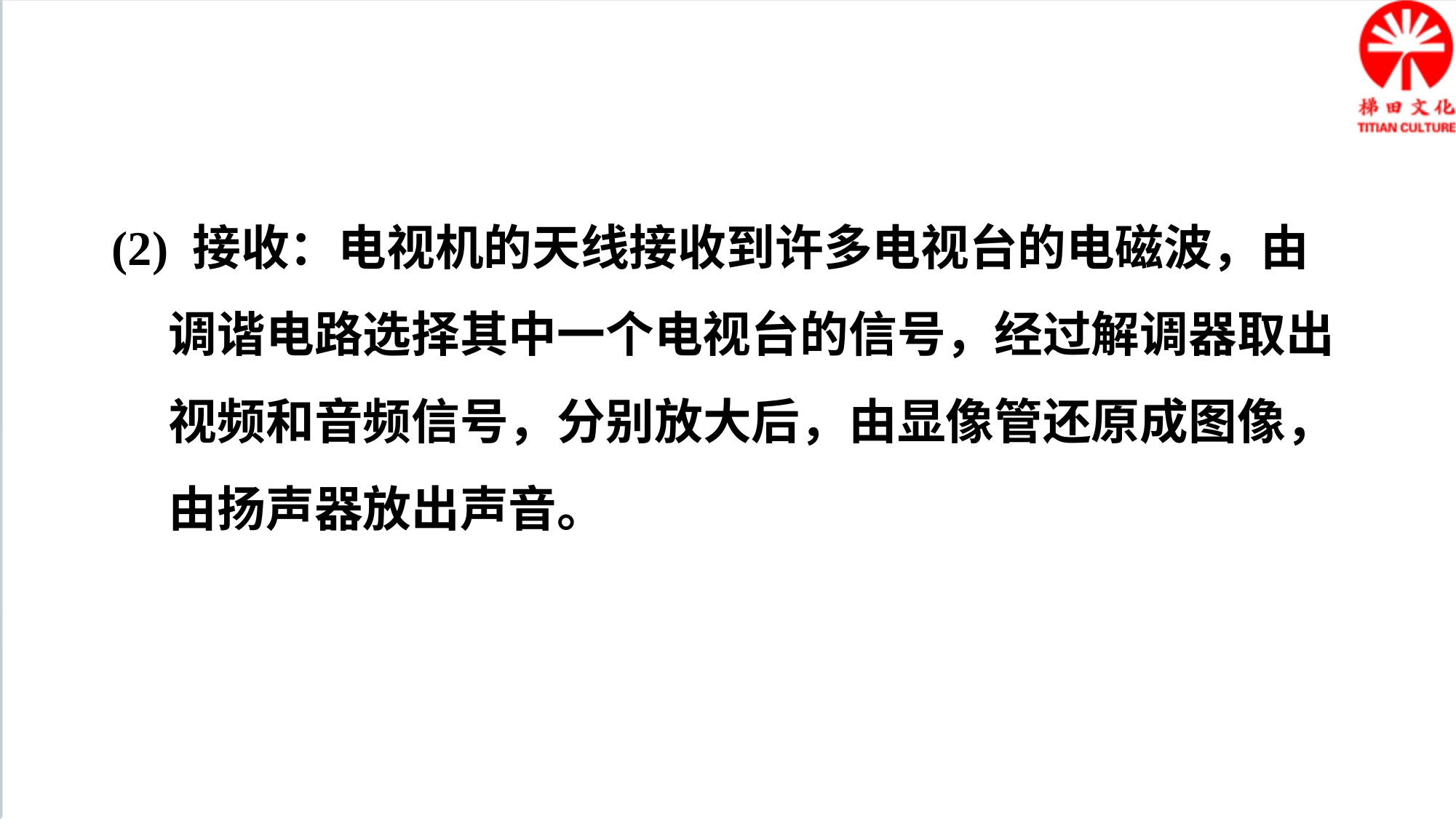

(2) 接收：电视机的天线接收到许多电视台的电磁波，由调谐电路选择其中一个电视台的信号，经过解调器取出视频和音频信号，分别放大后，由显像管还原成图像，由扬声器放出声音。